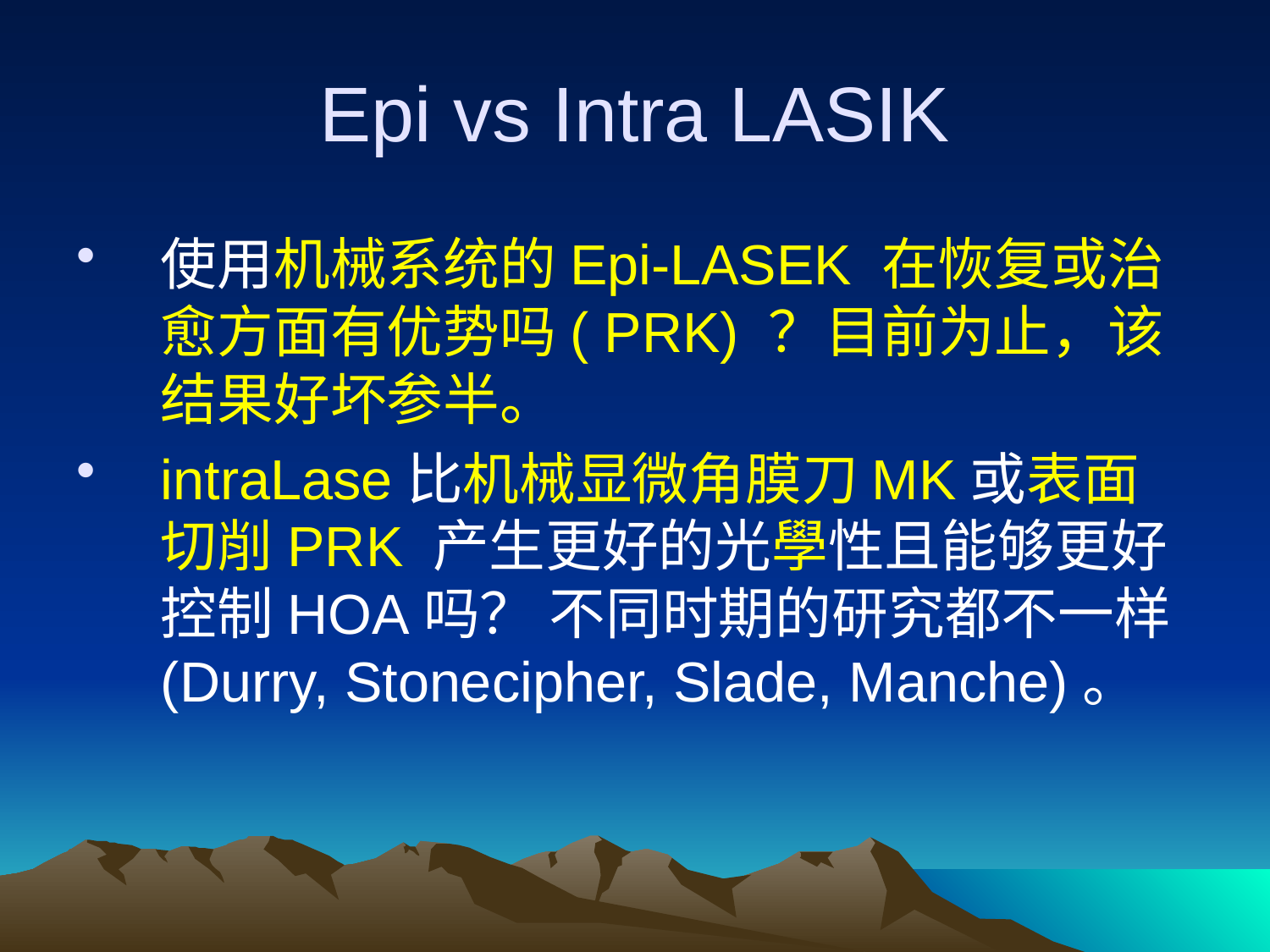

# Epi vs Intra LASIK
使用机械系统的Epi-LASEK 在恢复或治愈方面有优势吗( PRK) ？目前为止，该结果好坏参半。
intraLase比机械显微角膜刀MK或表面切削PRK 产生更好的光學性且能够更好控制HOA吗？ 不同时期的研究都不一样 (Durry, Stonecipher, Slade, Manche)。